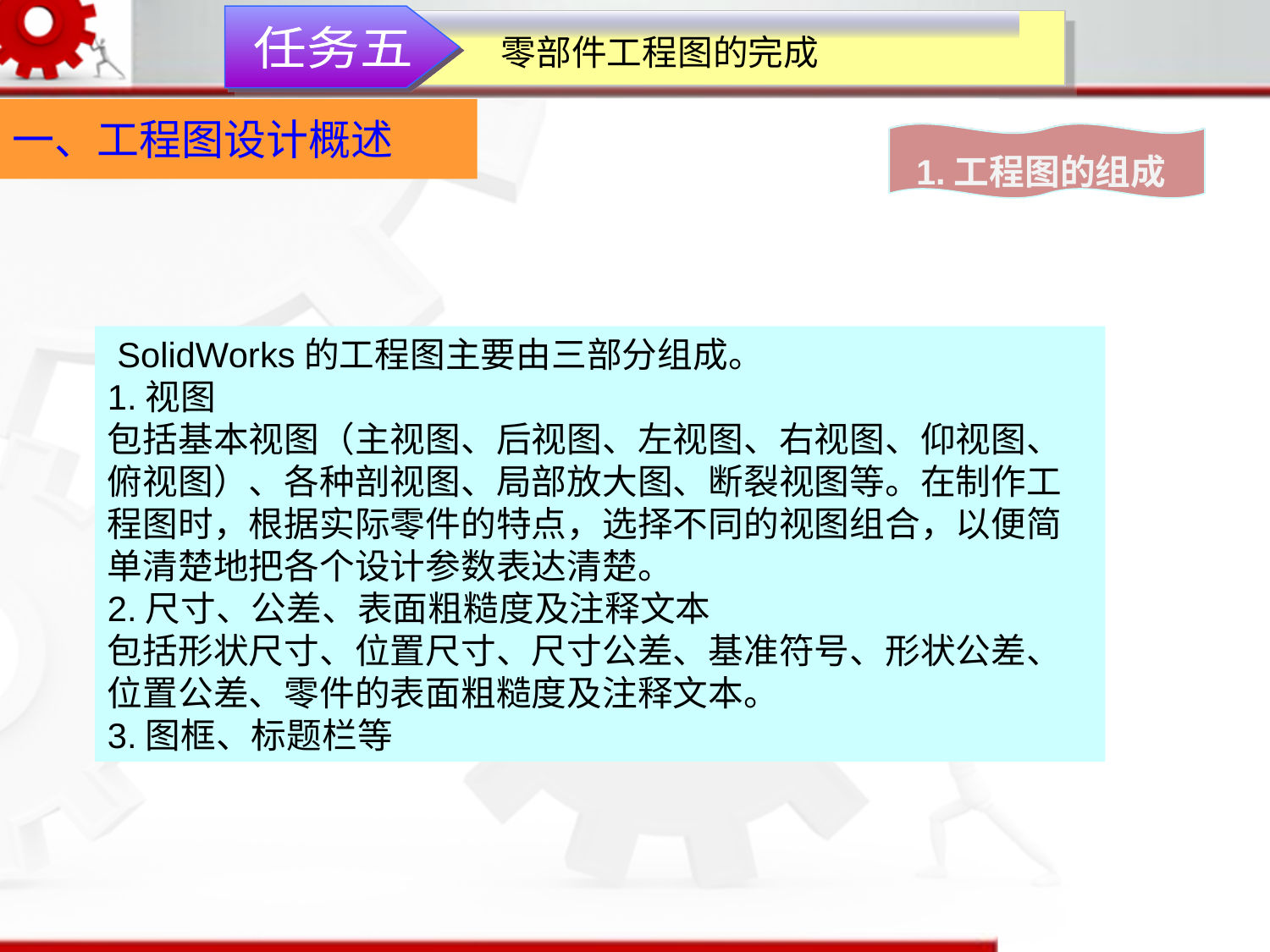

零部件工程图的完成
任务五
一、工程图设计概述

1.工程图的组成
 SolidWorks的工程图主要由三部分组成。
1.视图
包括基本视图（主视图、后视图、左视图、右视图、仰视图、俯视图）、各种剖视图、局部放大图、断裂视图等。在制作工程图时，根据实际零件的特点，选择不同的视图组合，以便简单清楚地把各个设计参数表达清楚。
2.尺寸、公差、表面粗糙度及注释文本
包括形状尺寸、位置尺寸、尺寸公差、基准符号、形状公差、位置公差、零件的表面粗糙度及注释文本。
3.图框、标题栏等